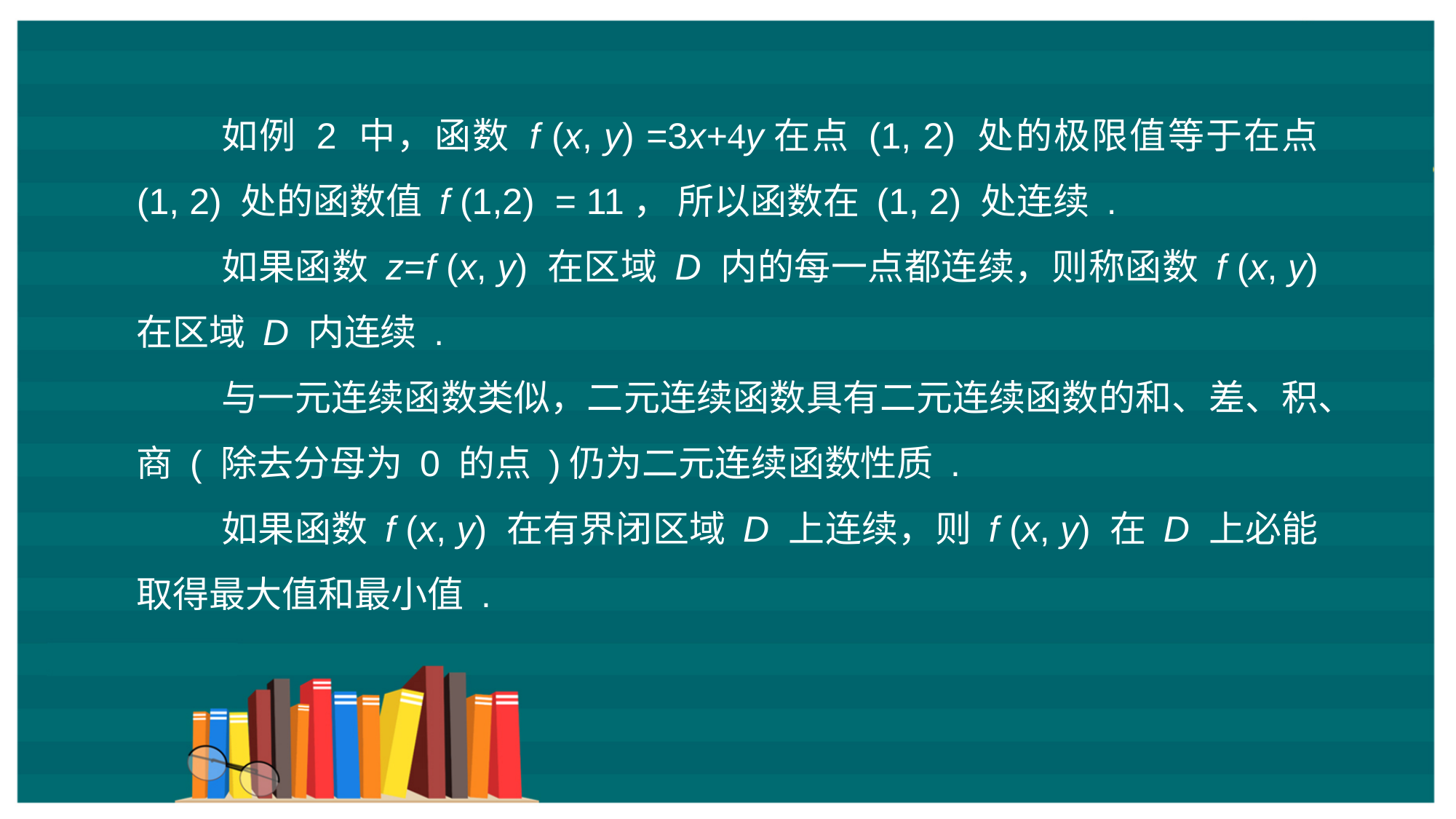

如例 2 中，函数 f (x, y) =3x+4y在点 (1, 2) 处的极限值等于在点 (1, 2) 处的函数值 f (1,2)  = 11， 所以函数在 (1, 2) 处连续 .
如果函数 z=f (x, y) 在区域 D 内的每一点都连续，则称函数 f (x, y) 在区域 D 内连续 .
与一元连续函数类似，二元连续函数具有二元连续函数的和、差、积、商 ( 除去分母为 0 的点 )仍为二元连续函数性质 .
如果函数 f (x, y) 在有界闭区域 D 上连续，则 f (x, y) 在 D 上必能取得最大值和最小值 .